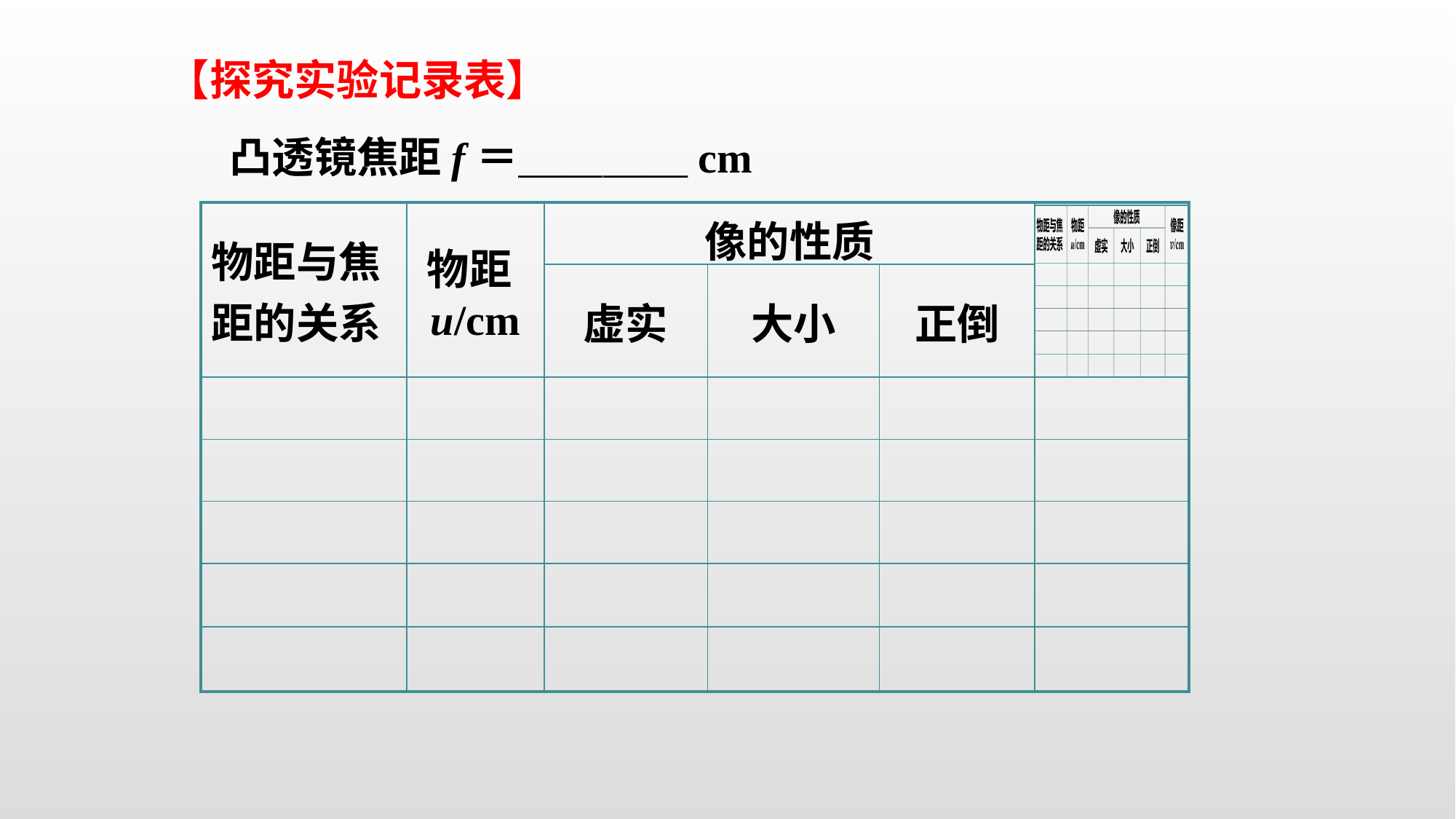

【探究实验记录表】
凸透镜焦距f＝＿＿＿＿cm
| 物距与焦距的关系 | 物距u/cm | 像的性质 |  |  |  |
| --- | --- | --- | --- | --- | --- |
|  |  | 虚实 | 大小 | 正倒 |  |
|  |  |  |  |  |  |
|  |  |  |  |  |  |
|  |  |  |  |  |  |
|  |  |  |  |  |  |
|  |  |  |  |  |  |